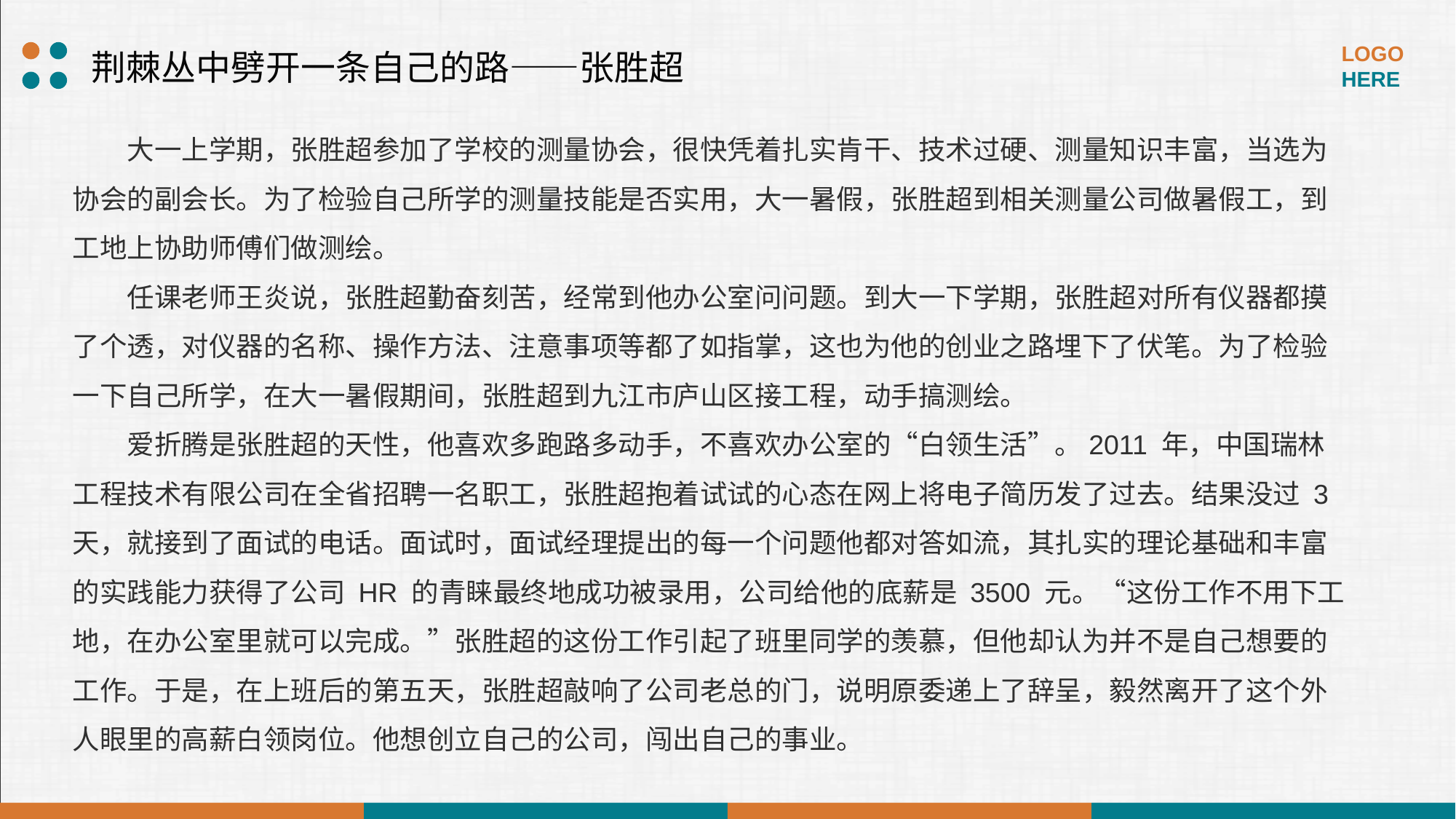

荆棘丛中劈开一条自己的路——张胜超
大一上学期，张胜超参加了学校的测量协会，很快凭着扎实肯干、技术过硬、测量知识丰富，当选为协会的副会长。为了检验自己所学的测量技能是否实用，大一暑假，张胜超到相关测量公司做暑假工，到工地上协助师傅们做测绘。
任课老师王炎说，张胜超勤奋刻苦，经常到他办公室问问题。到大一下学期，张胜超对所有仪器都摸了个透，对仪器的名称、操作方法、注意事项等都了如指掌，这也为他的创业之路埋下了伏笔。为了检验一下自己所学，在大一暑假期间，张胜超到九江市庐山区接工程，动手搞测绘。
爱折腾是张胜超的天性，他喜欢多跑路多动手，不喜欢办公室的“白领生活”。2011 年，中国瑞林工程技术有限公司在全省招聘一名职工，张胜超抱着试试的心态在网上将电子简历发了过去。结果没过 3 天，就接到了面试的电话。面试时，面试经理提出的每一个问题他都对答如流，其扎实的理论基础和丰富的实践能力获得了公司 HR 的青睐最终地成功被录用，公司给他的底薪是 3500 元。“这份工作不用下工地，在办公室里就可以完成。”张胜超的这份工作引起了班里同学的羡慕，但他却认为并不是自己想要的工作。于是，在上班后的第五天，张胜超敲响了公司老总的门，说明原委递上了辞呈，毅然离开了这个外人眼里的高薪白领岗位。他想创立自己的公司，闯出自己的事业。